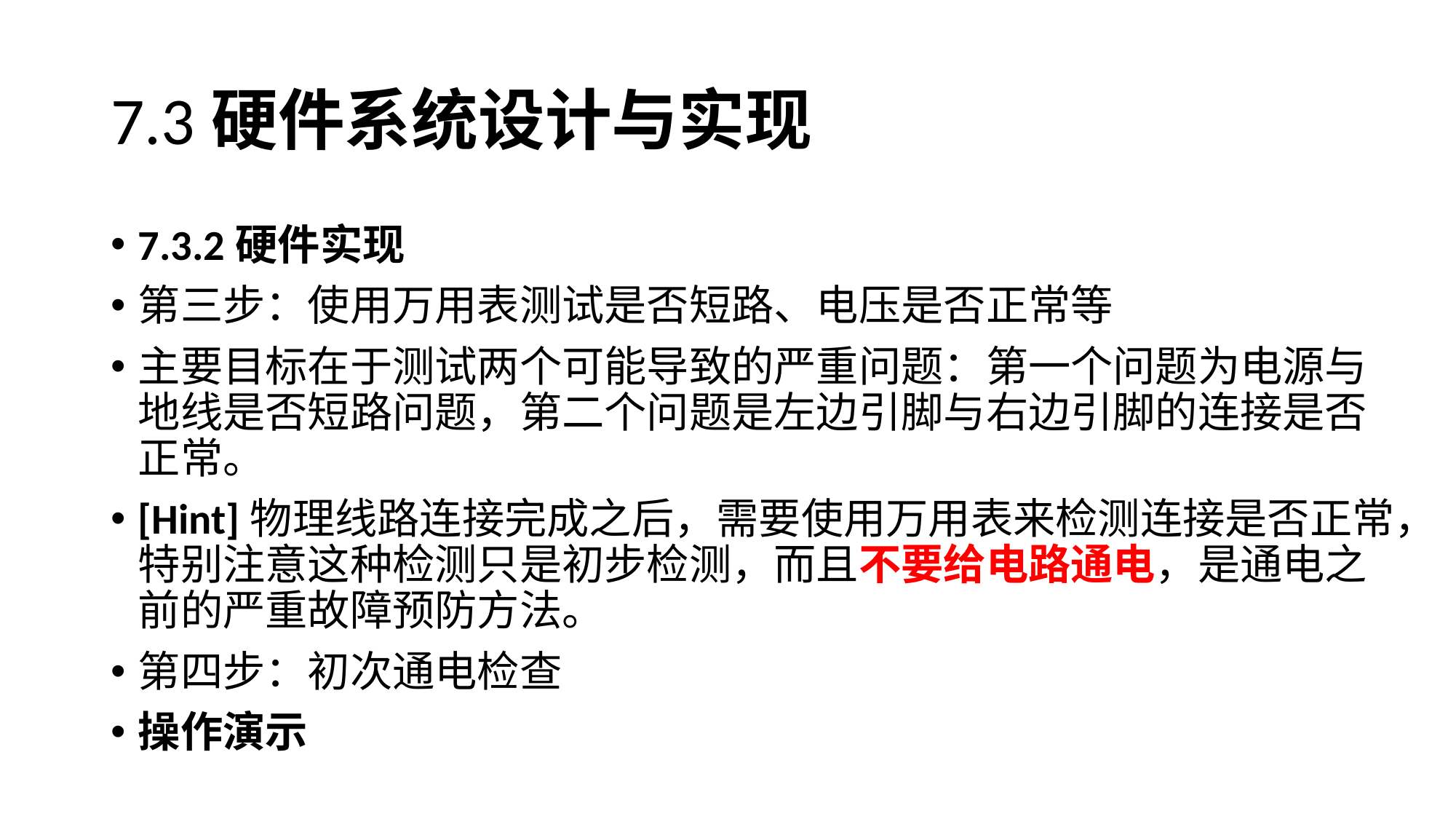

# 7.3硬件系统设计与实现
7.3.2硬件实现
第三步：使用万用表测试是否短路、电压是否正常等
主要目标在于测试两个可能导致的严重问题：第一个问题为电源与地线是否短路问题，第二个问题是左边引脚与右边引脚的连接是否正常。
[Hint]物理线路连接完成之后，需要使用万用表来检测连接是否正常，特别注意这种检测只是初步检测，而且不要给电路通电，是通电之前的严重故障预防方法。
第四步：初次通电检查
操作演示